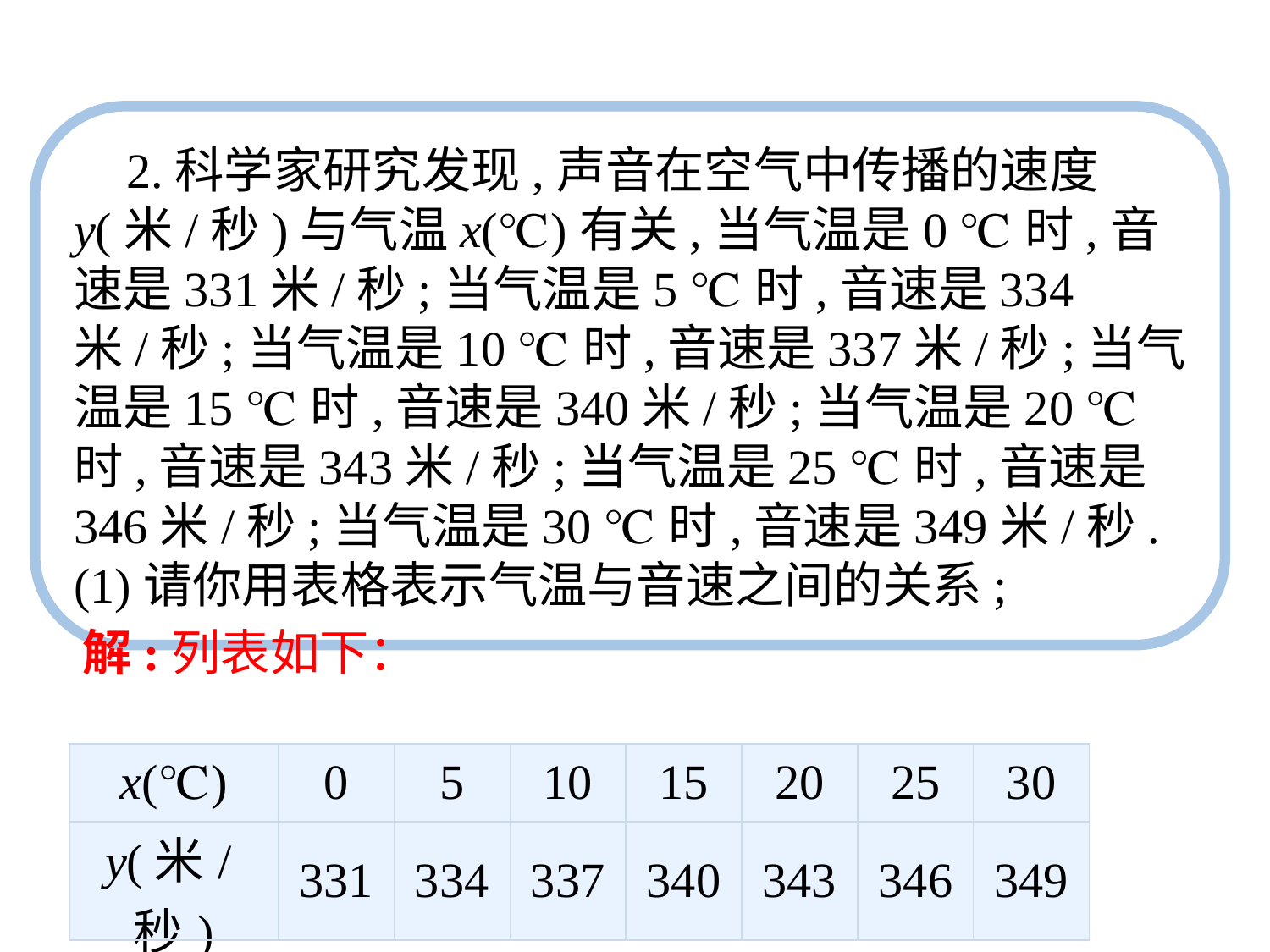

2.科学家研究发现,声音在空气中传播的速度y(米/秒)与气温x(℃)有关,当气温是0 ℃时,音速是331米/秒;当气温是5 ℃时,音速是334米/秒;当气温是10 ℃时,音速是337米/秒;当气温是15 ℃时,音速是340米/秒;当气温是20 ℃时,音速是343米/秒;当气温是25 ℃时,音速是346米/秒;当气温是30 ℃时,音速是349米/秒.
(1)请你用表格表示气温与音速之间的关系;
解:列表如下：
| x(℃) | 0 | 5 | 10 | 15 | 20 | 25 | 30 |
| --- | --- | --- | --- | --- | --- | --- | --- |
| y(米/秒) | 331 | 334 | 337 | 340 | 343 | 346 | 349 |